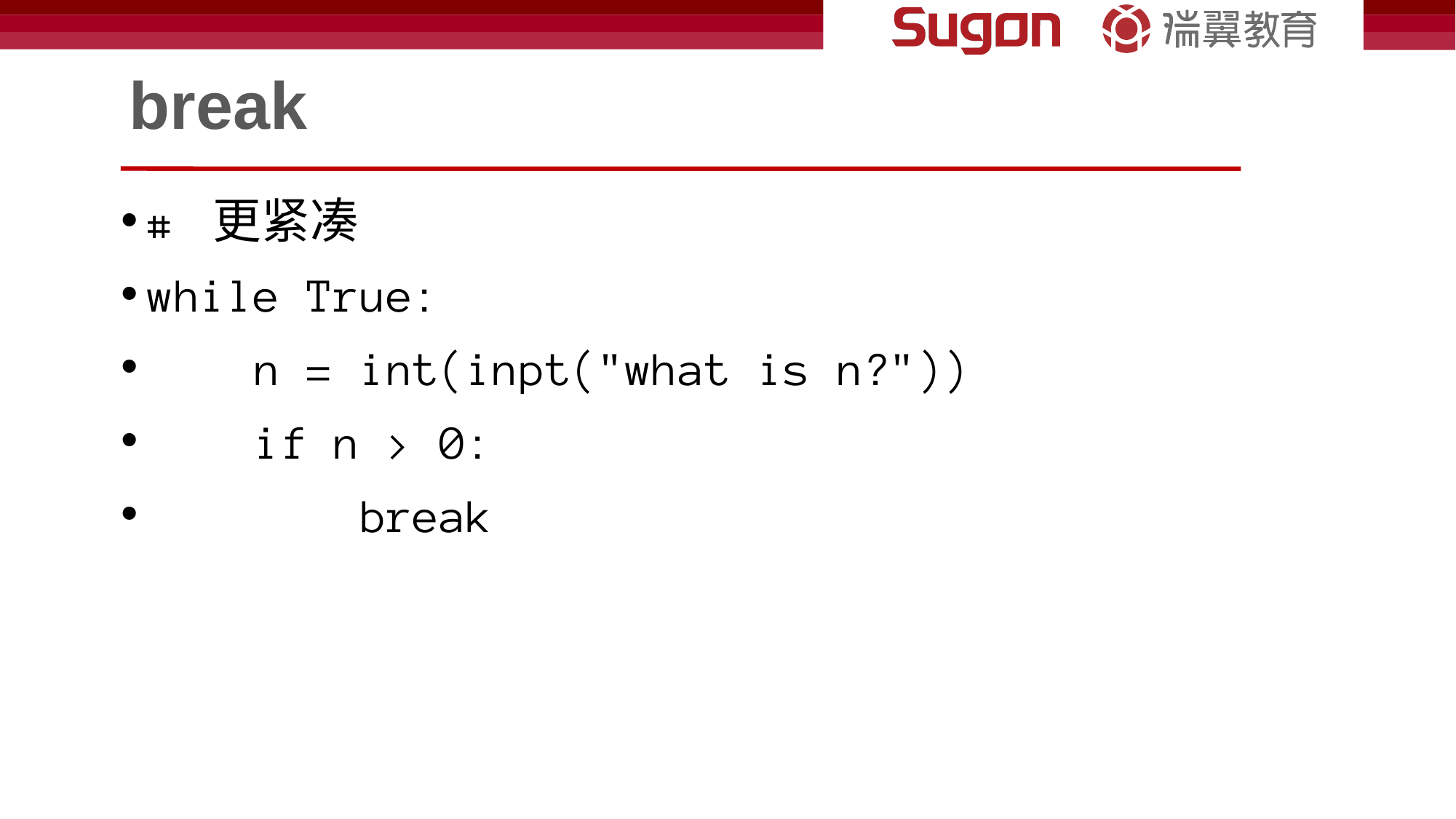

# break
# 更紧凑
while True:
    n = int(inpt("what is n?"))
    if n > 0:
        break